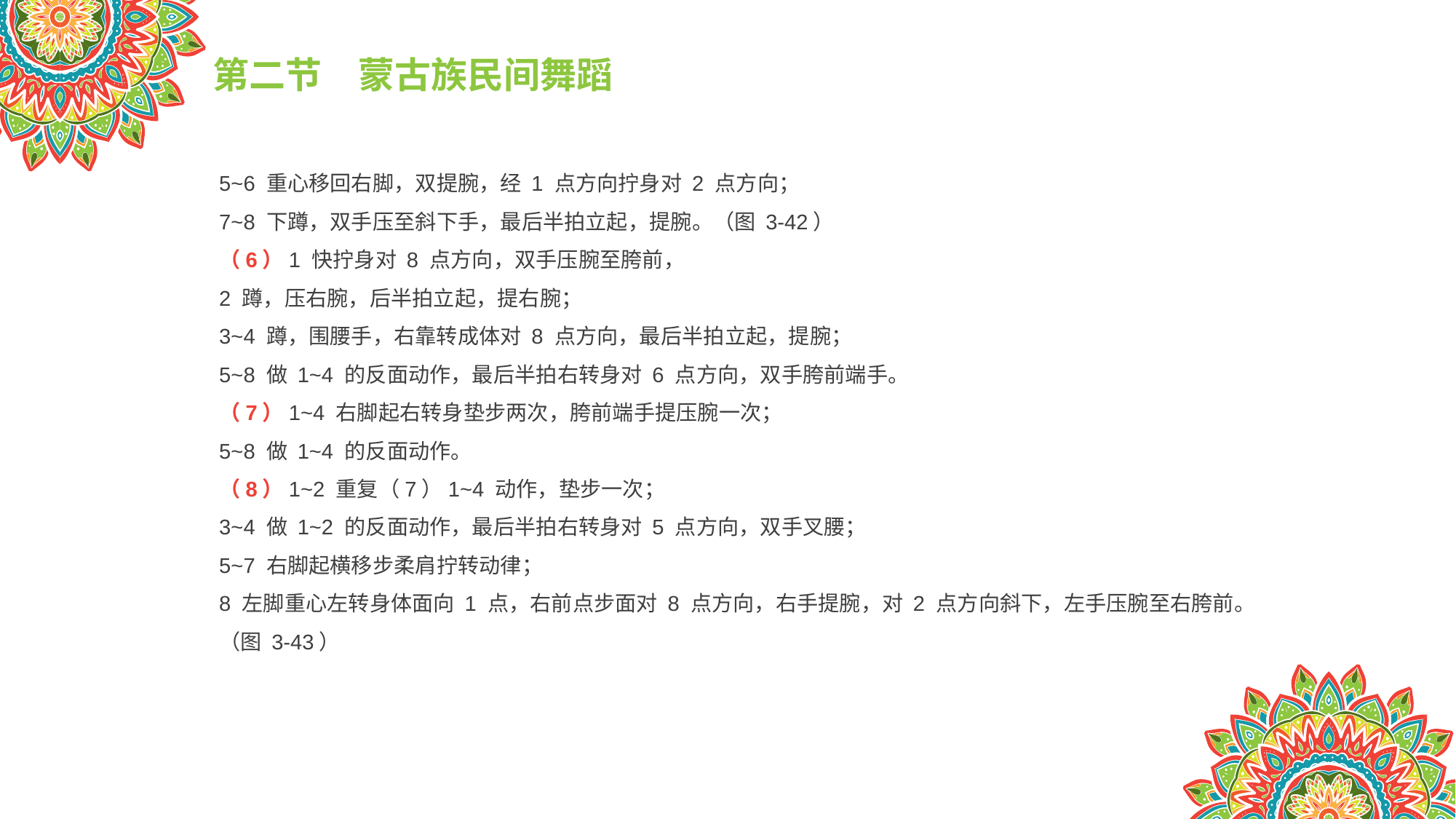

第二节　蒙古族民间舞蹈
5~6 重心移回右脚，双提腕，经 1 点方向拧身对 2 点方向；
7~8 下蹲，双手压至斜下手，最后半拍立起，提腕。（图 3-42）
（6）1 快拧身对 8 点方向，双手压腕至胯前，
2 蹲，压右腕，后半拍立起，提右腕；
3~4 蹲，围腰手，右靠转成体对 8 点方向，最后半拍立起，提腕；
5~8 做 1~4 的反面动作，最后半拍右转身对 6 点方向，双手胯前端手。
（7）1~4 右脚起右转身垫步两次，胯前端手提压腕一次；
5~8 做 1~4 的反面动作。
（8）1~2 重复（7）1~4 动作，垫步一次；
3~4 做 1~2 的反面动作，最后半拍右转身对 5 点方向，双手叉腰；
5~7 右脚起横移步柔肩拧转动律；
8 左脚重心左转身体面向 1 点，右前点步面对 8 点方向，右手提腕，对 2 点方向斜下，左手压腕至右胯前。（图 3-43）